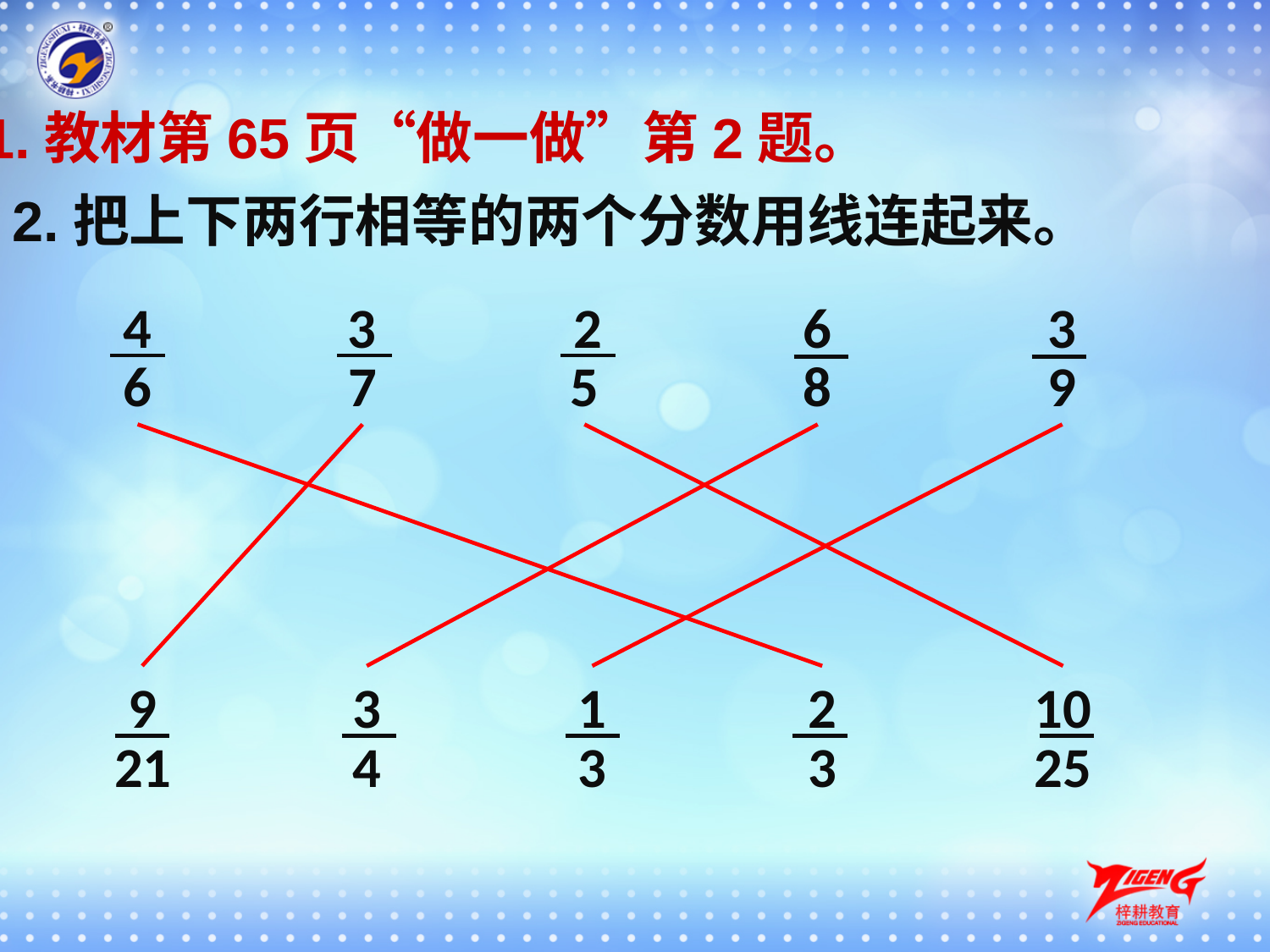

1.教材第65页“做一做”第2题。
2.把上下两行相等的两个分数用线连起来。
4
3
2
6
3
6
7
5
8
9
9
3
1
2
10
21
4
3
3
25